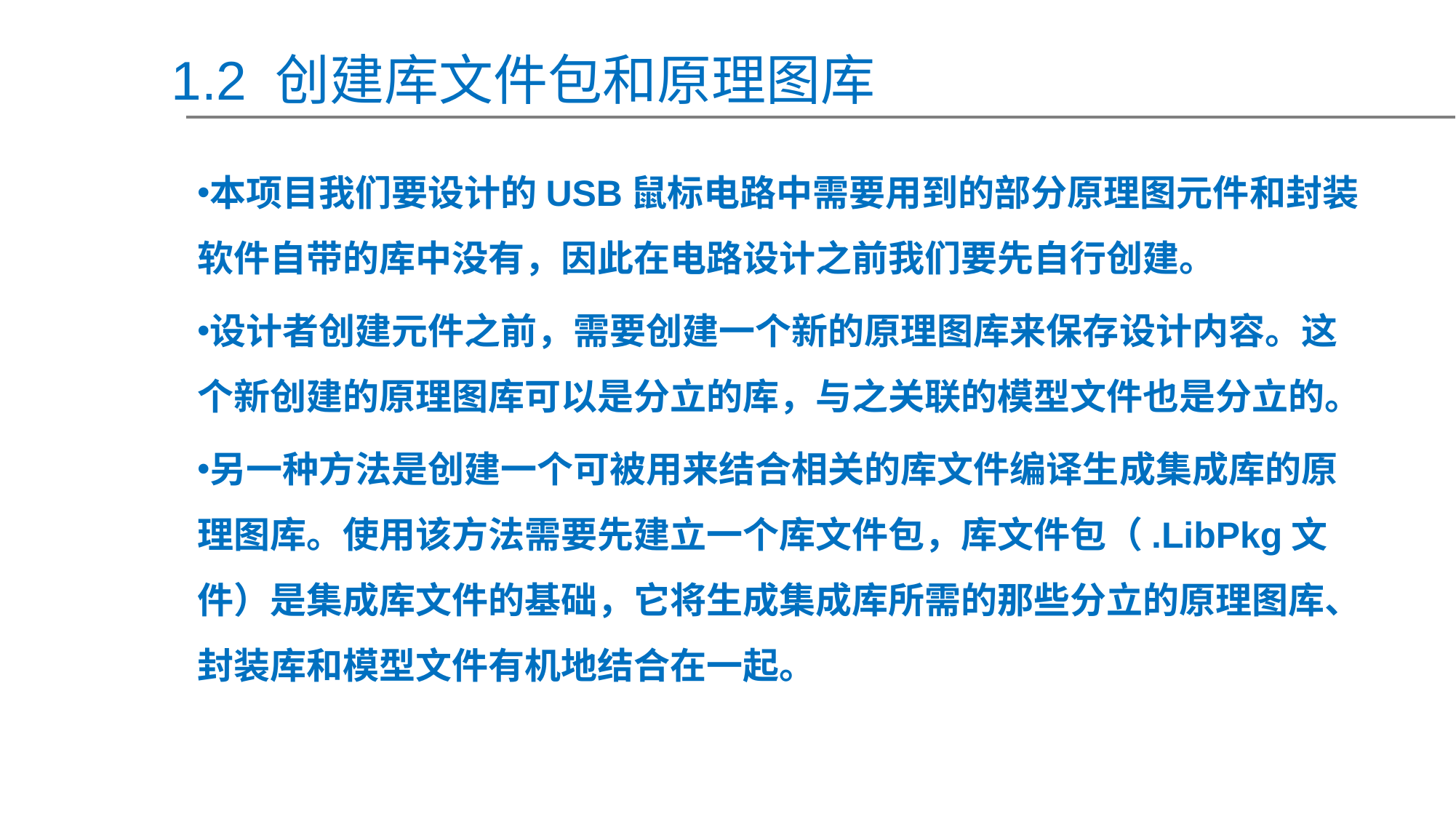

1.2 创建库文件包和原理图库
本项目我们要设计的USB鼠标电路中需要用到的部分原理图元件和封装软件自带的库中没有，因此在电路设计之前我们要先自行创建。
设计者创建元件之前，需要创建一个新的原理图库来保存设计内容。这个新创建的原理图库可以是分立的库，与之关联的模型文件也是分立的。
另一种方法是创建一个可被用来结合相关的库文件编译生成集成库的原理图库。使用该方法需要先建立一个库文件包，库文件包（.LibPkg文件）是集成库文件的基础，它将生成集成库所需的那些分立的原理图库、封装库和模型文件有机地结合在一起。